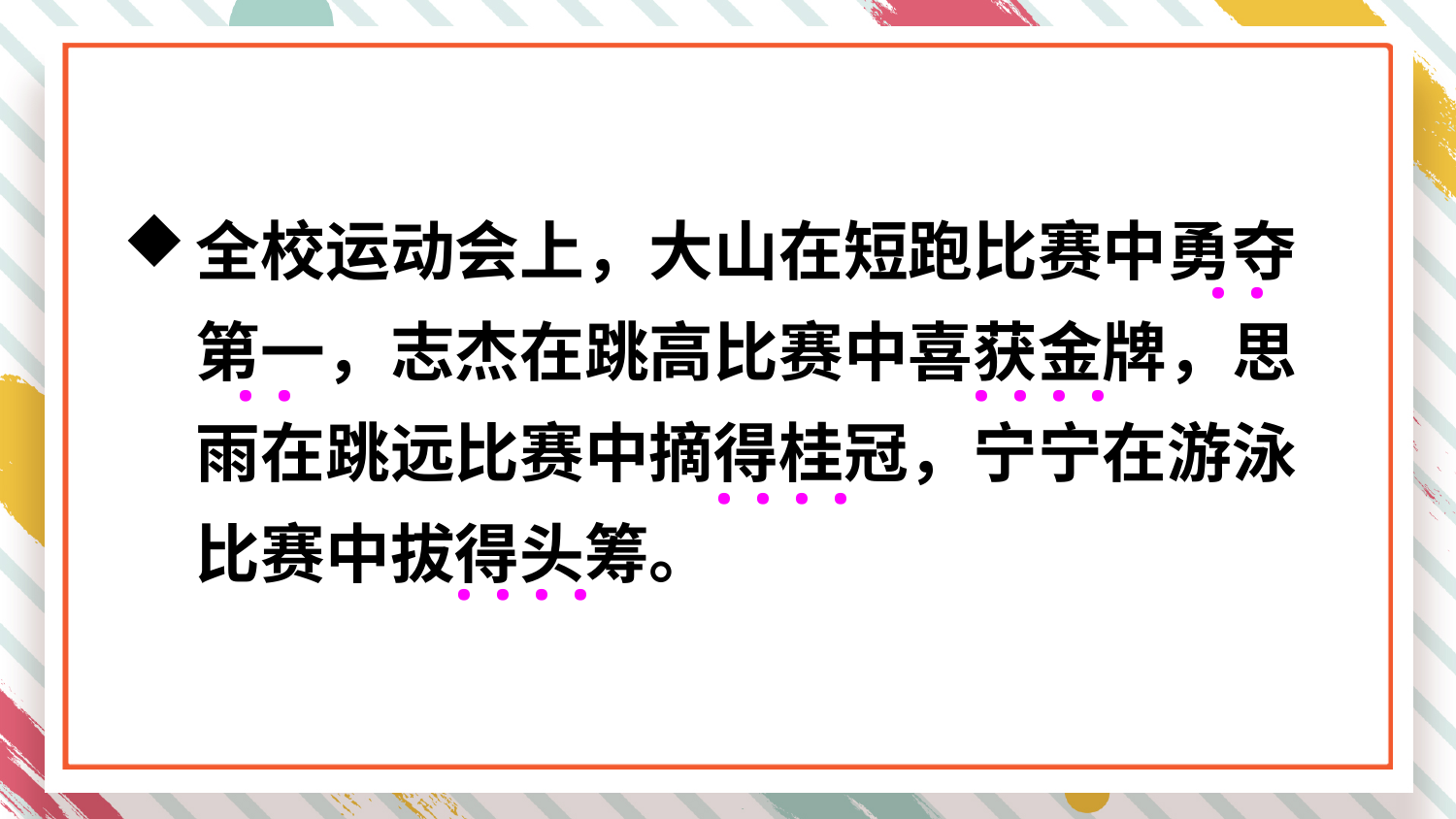

全校运动会上，大山在短跑比赛中勇夺第一，志杰在跳高比赛中喜获金牌，思雨在跳远比赛中摘得桂冠，宁宁在游泳比赛中拔得头筹。
··
··
····
····
····